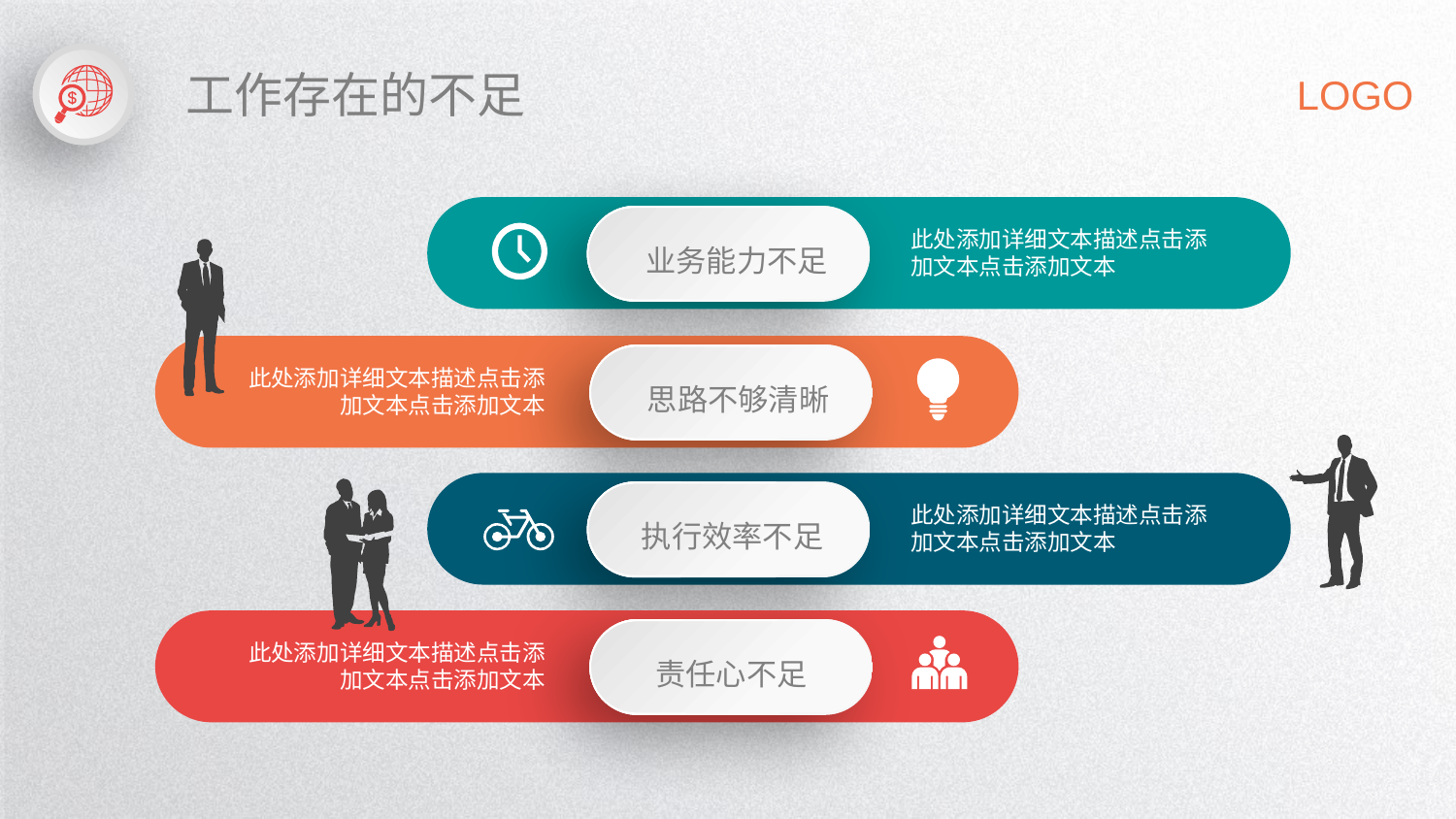

工作存在的不足
LOGO

业务能力不足
此处添加详细文本描述点击添加文本点击添加文本

思路不够清晰
此处添加详细文本描述点击添加文本点击添加文本

执行效率不足
此处添加详细文本描述点击添加文本点击添加文本

责任心不足
此处添加详细文本描述点击添加文本点击添加文本